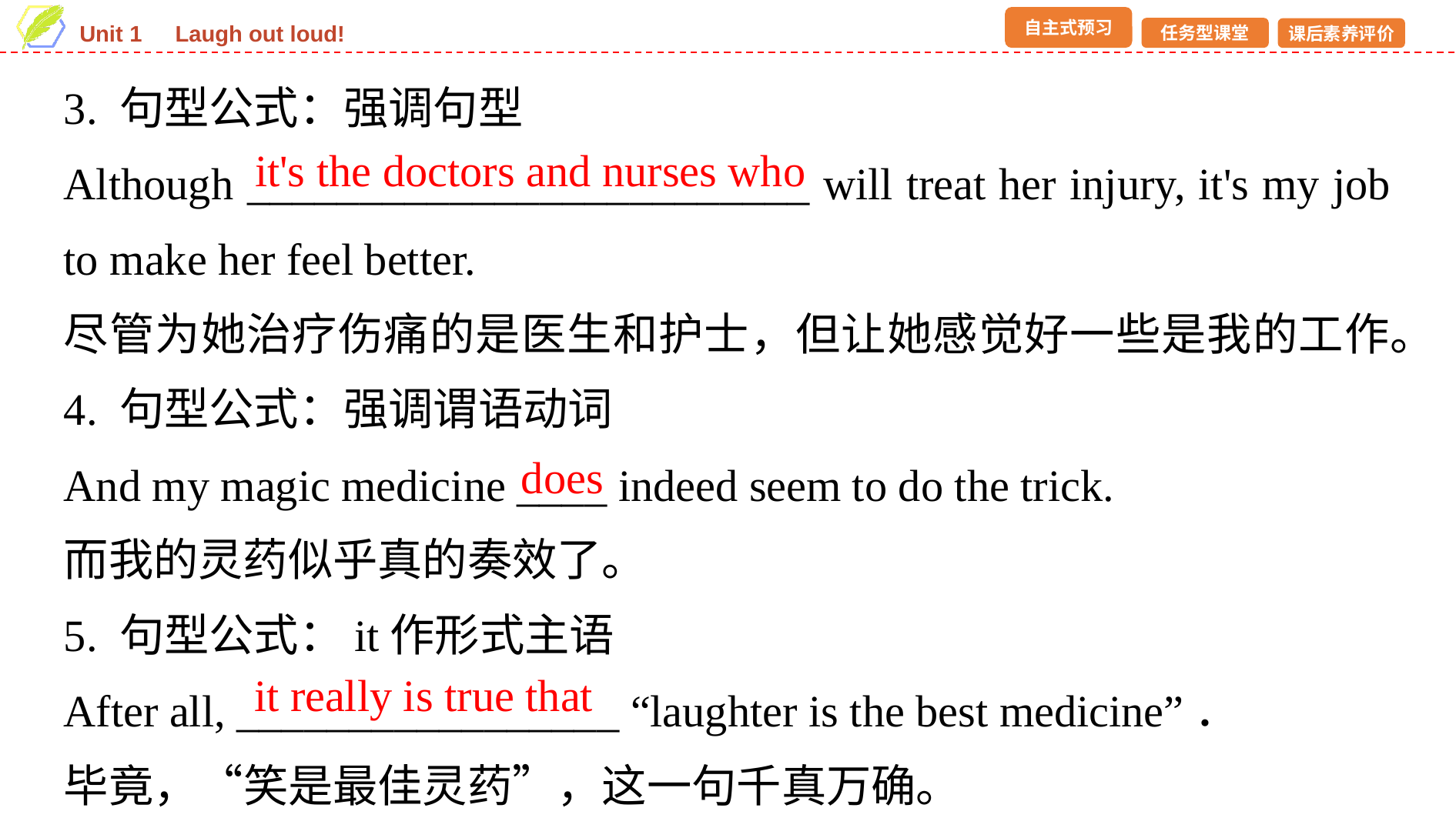

3. 句型公式：强调句型
Although _________________________ will treat her injury, it's my job to make her feel better.
尽管为她治疗伤痛的是医生和护士，但让她感觉好一些是我的工作。
4. 句型公式：强调谓语动词
And my magic medicine ____ indeed seem to do the trick.
而我的灵药似乎真的奏效了。
5. 句型公式：it作形式主语
After all, _________________ “laughter is the best medicine”．
毕竟，“笑是最佳灵药”，这一句千真万确。
it's the doctors and nurses who
does
it really is true that